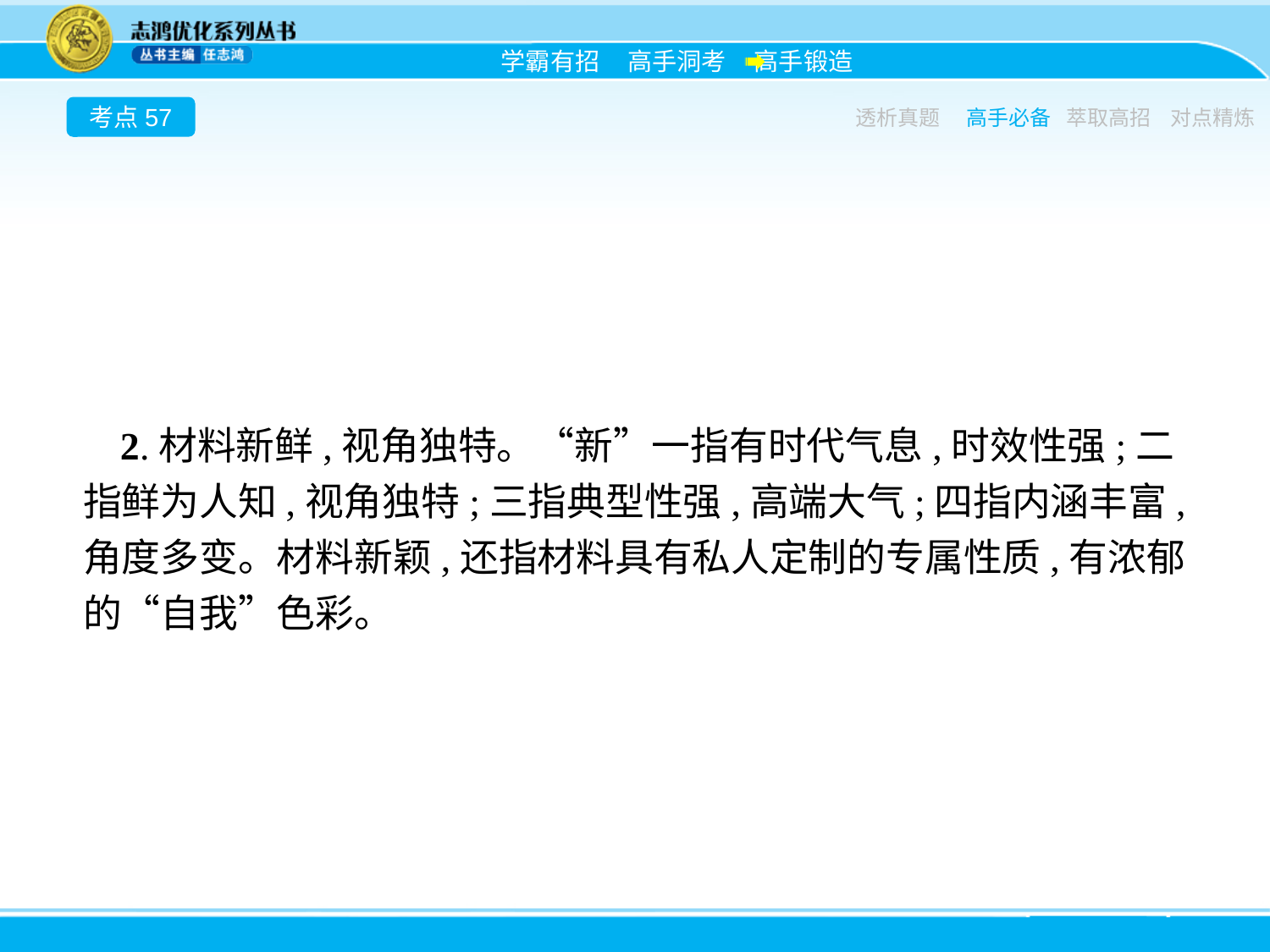

考点57
透析真题
高手必备
萃取高招
对点精炼
2.材料新鲜,视角独特。“新”一指有时代气息,时效性强;二指鲜为人知,视角独特;三指典型性强,高端大气;四指内涵丰富,角度多变。材料新颖,还指材料具有私人定制的专属性质,有浓郁的“自我”色彩。